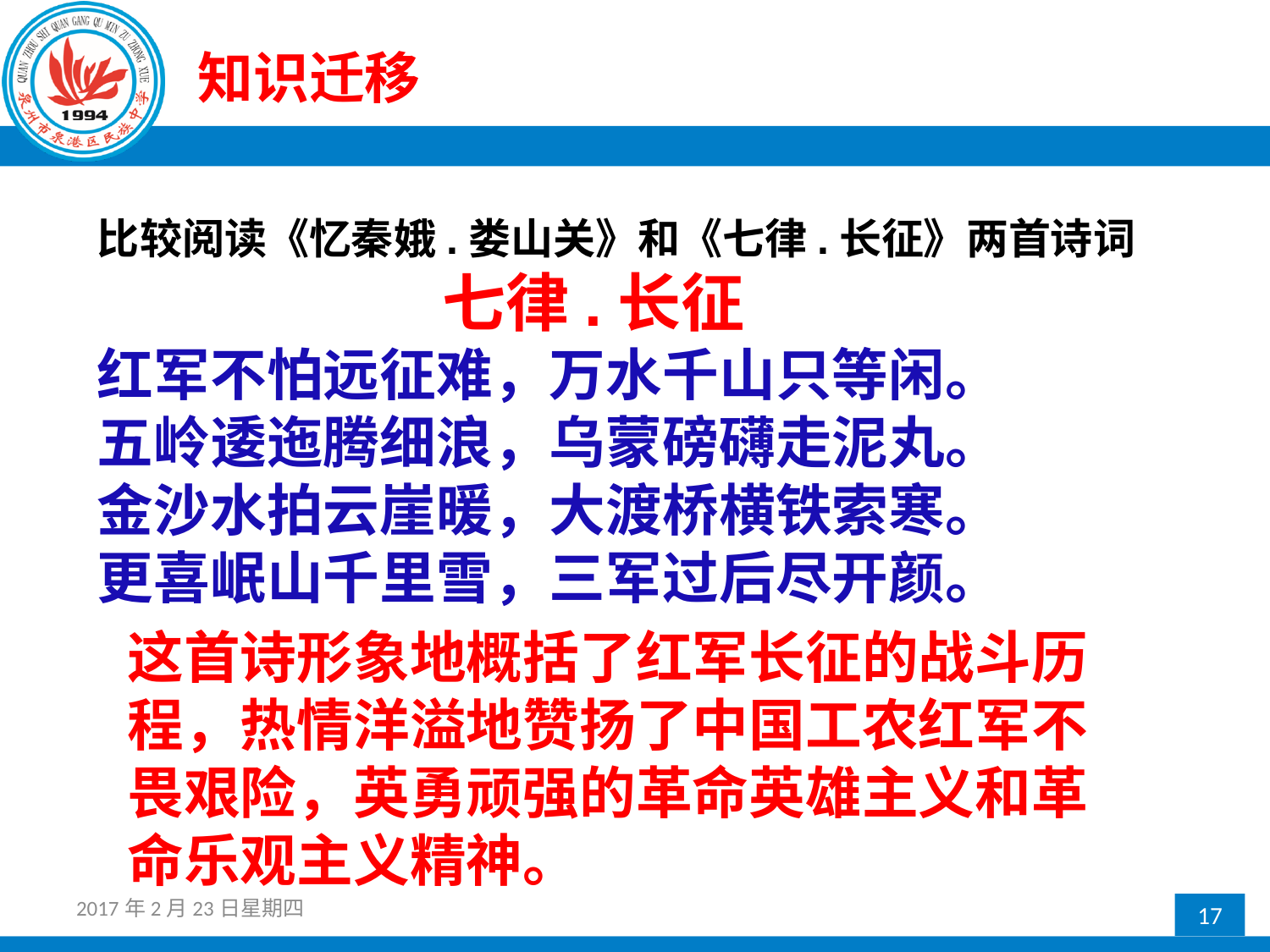

# 知识迁移
比较阅读《忆秦娥.娄山关》和《七律.长征》两首诗词
　　　　　　　七律.长征
红军不怕远征难，万水千山只等闲。
五岭逶迤腾细浪，乌蒙磅礴走泥丸。
金沙水拍云崖暖，大渡桥横铁索寒。
更喜岷山千里雪，三军过后尽开颜。

这首诗形象地概括了红军长征的战斗历程，热情洋溢地赞扬了中国工农红军不畏艰险，英勇顽强的革命英雄主义和革命乐观主义精神。
2017年2月23日星期四